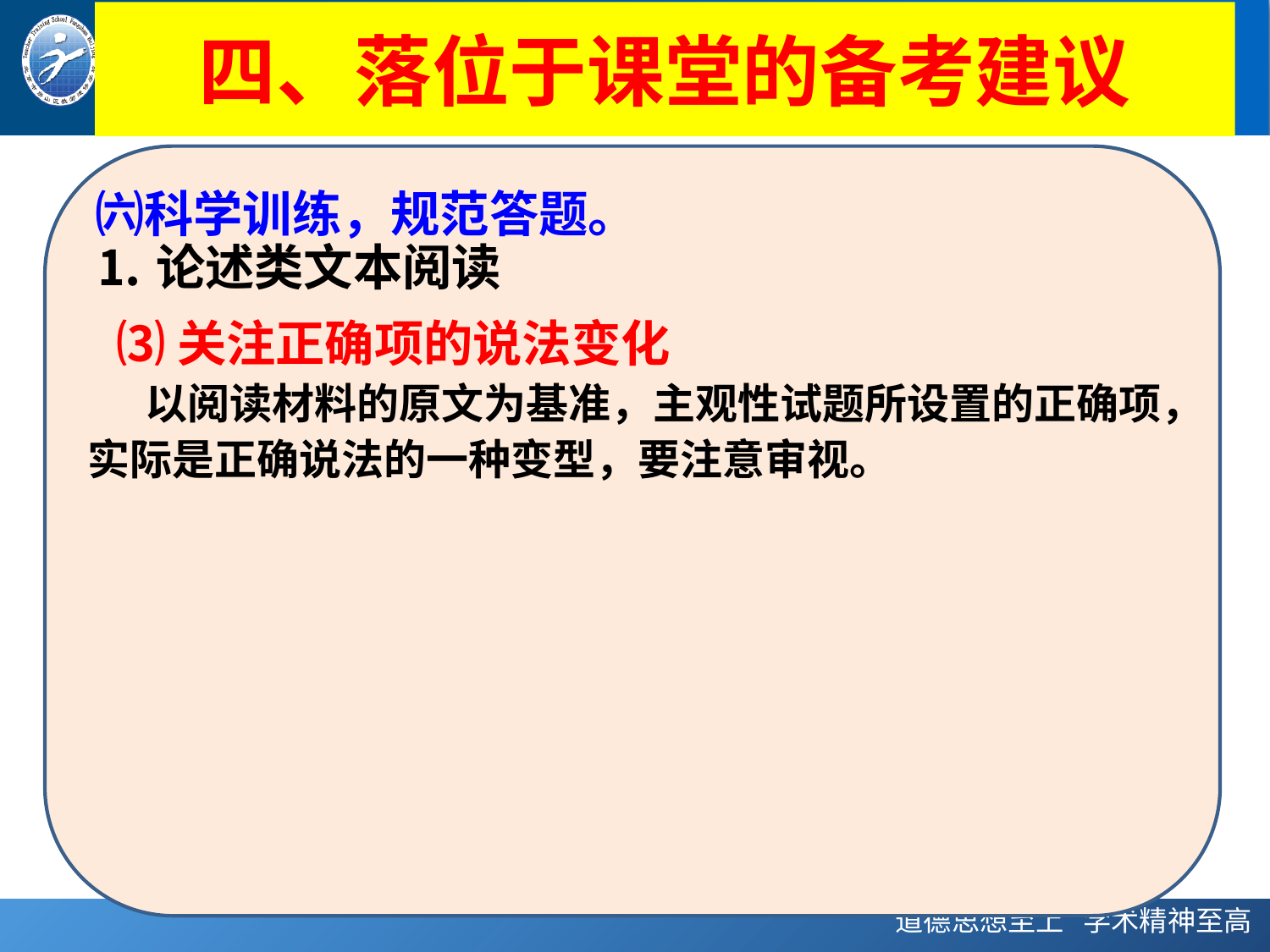

# 四、落位于课堂的备考建议
㈥科学训练，规范答题。
⒈论述类文本阅读

   ⑶关注正确项的说法变化
     以阅读材料的原文为基准，主观性试题所设置的正确项，实际是正确说法的一种变型，要注意审视。